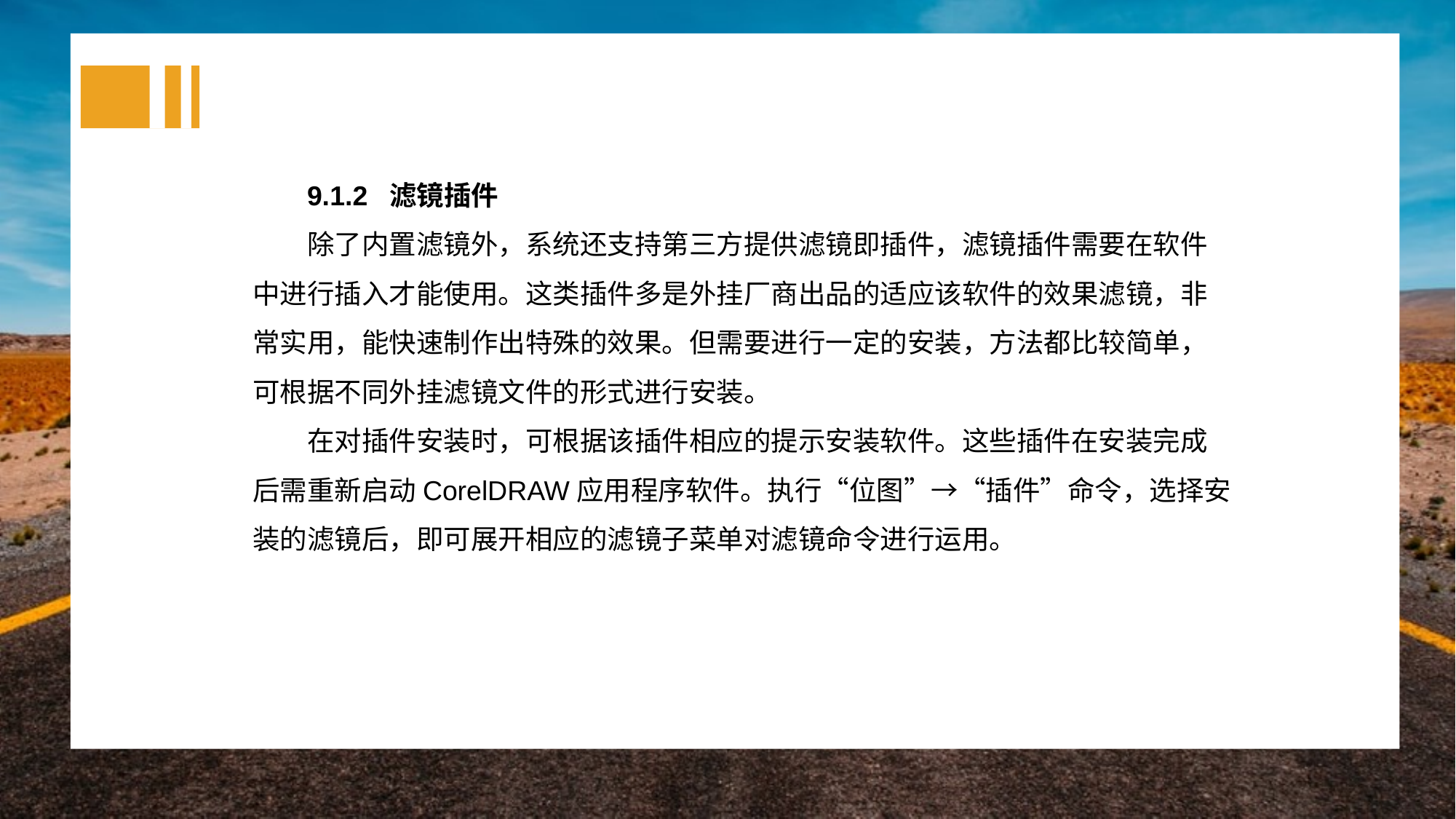

9.1.2  滤镜插件
除了内置滤镜外，系统还支持第三方提供滤镜即插件，滤镜插件需要在软件中进行插入才能使用。这类插件多是外挂厂商出品的适应该软件的效果滤镜，非常实用，能快速制作出特殊的效果。但需要进行一定的安装，方法都比较简单，可根据不同外挂滤镜文件的形式进行安装。
在对插件安装时，可根据该插件相应的提示安装软件。这些插件在安装完成后需重新启动CorelDRAW应用程序软件。执行“位图”→“插件”命令，选择安装的滤镜后，即可展开相应的滤镜子菜单对滤镜命令进行运用。